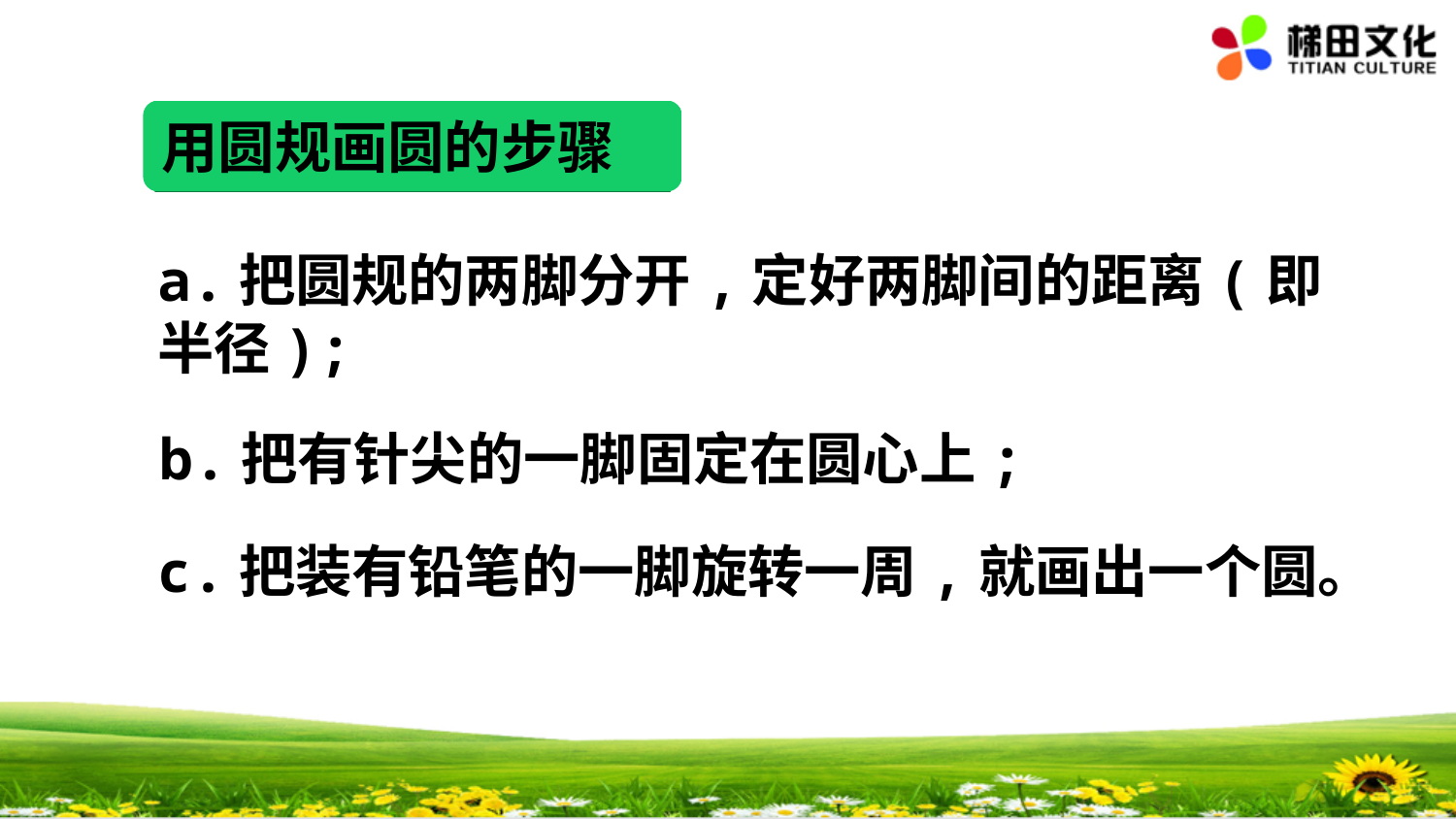

用圆规画圆的步骤
a.把圆规的两脚分开,定好两脚间的距离(即半径);
b.把有针尖的一脚固定在圆心上;
c.把装有铅笔的一脚旋转一周,就画出一个圆。